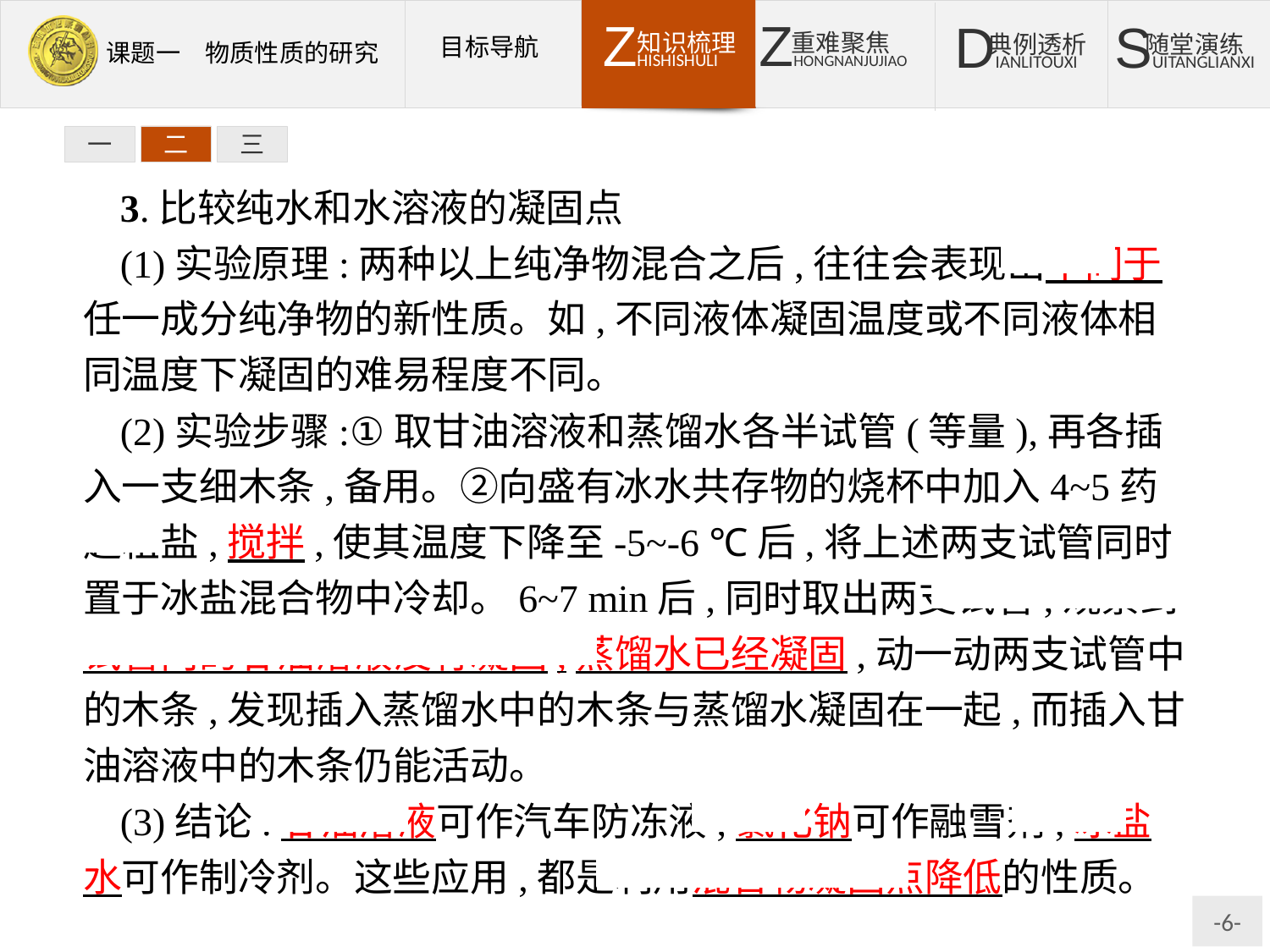

一
二
三
3.比较纯水和水溶液的凝固点
(1)实验原理:两种以上纯净物混合之后,往往会表现出不同于任一成分纯净物的新性质。如,不同液体凝固温度或不同液体相同温度下凝固的难易程度不同。
(2)实验步骤:①取甘油溶液和蒸馏水各半试管(等量),再各插入一支细木条,备用。②向盛有冰水共存物的烧杯中加入4~5药匙粗盐,搅拌,使其温度下降至-5~-6 ℃后,将上述两支试管同时置于冰盐混合物中冷却。6~7 min后,同时取出两支试管,观察到试管内的甘油溶液没有凝固,蒸馏水已经凝固,动一动两支试管中的木条,发现插入蒸馏水中的木条与蒸馏水凝固在一起,而插入甘油溶液中的木条仍能活动。
(3)结论:甘油溶液可作汽车防冻液,氯化钠可作融雪剂,冰盐水可作制冷剂。这些应用,都是利用混合物凝固点降低的性质。